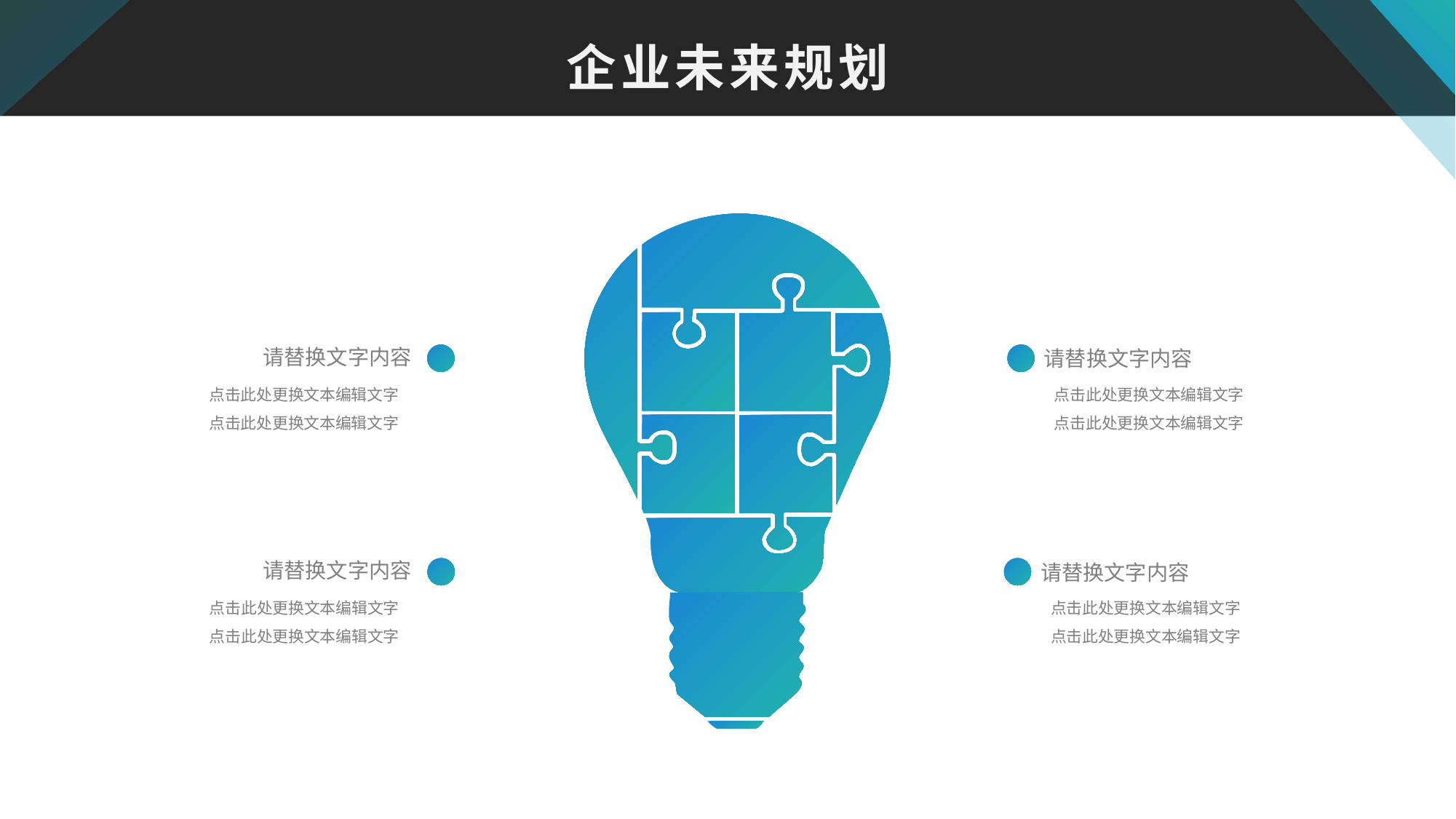

企业未来规划

请替换文字内容
请替换文字内容

点击此处更换文本编辑文字
点击此处更换文本编辑文字
点击此处更换文本编辑文字
点击此处更换文本编辑文字
请替换文字内容
请替换文字内容

点击此处更换文本编辑文字
点击此处更换文本编辑文字
点击此处更换文本编辑文字
点击此处更换文本编辑文字